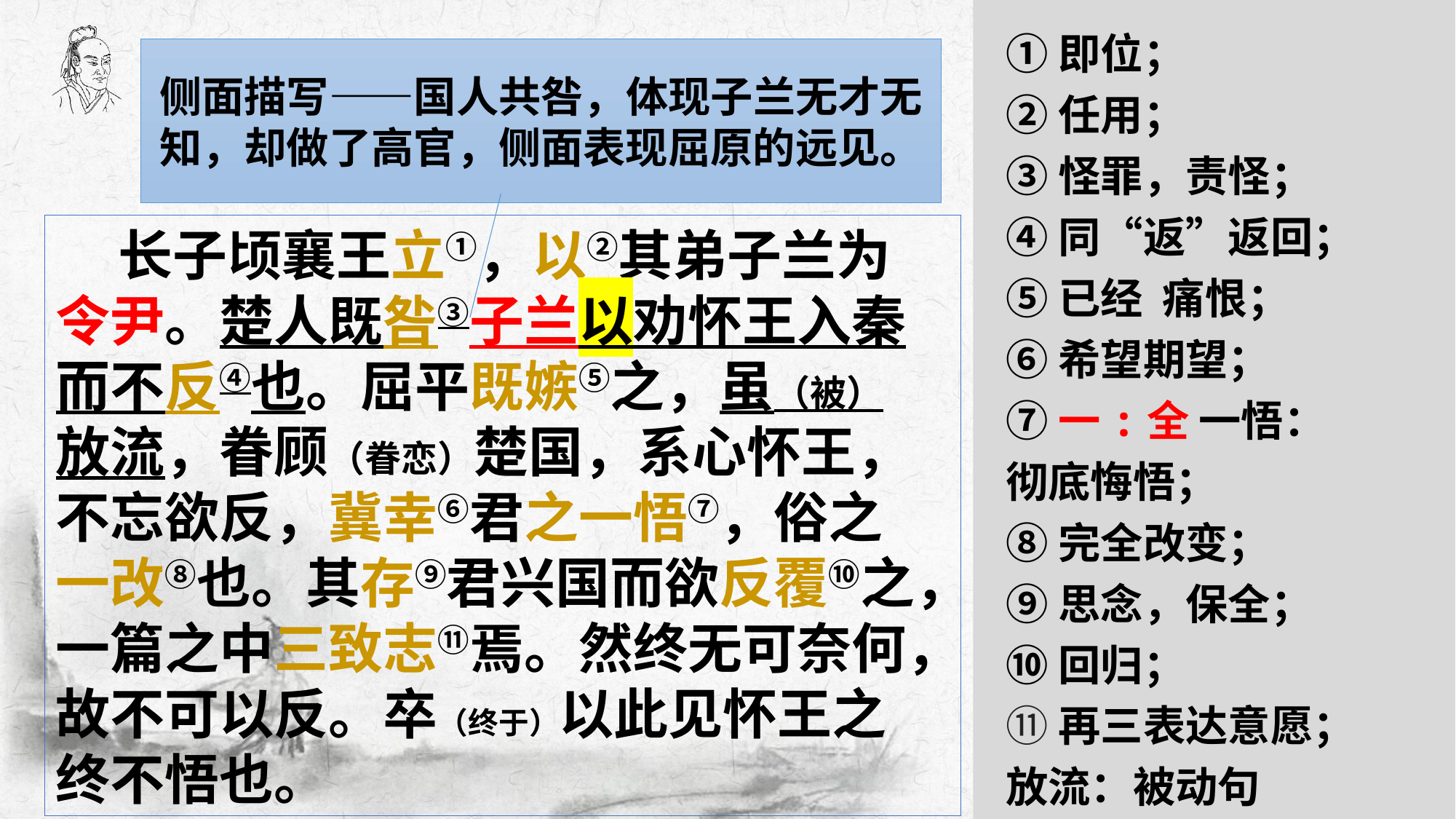

①即位；
②任用；
③怪罪，责怪；
④同“返”返回；
⑤已经  痛恨；
⑥希望期望；
⑦一:全 一悟：彻底悔悟；
⑧完全改变；
⑨思念，保全；
⑩回归；
⑪再三表达意愿；
放流：被动句
侧面描写——国人共咎，体现子兰无才无知，却做了高官，侧面表现屈原的远见。
    长子顷襄王立①，以②其弟子兰为令尹。楚人既咎③子兰以劝怀王入秦而不反④也。屈平既嫉⑤之，虽（被）放流，眷顾（眷恋）楚国，系心怀王，不忘欲反，冀幸⑥君之一悟⑦，俗之一改⑧也。其存⑨君兴国而欲反覆⑩之，一篇之中三致志⑪焉。然终无可奈何，故不可以反。卒（终于）以此见怀王之终不悟也。